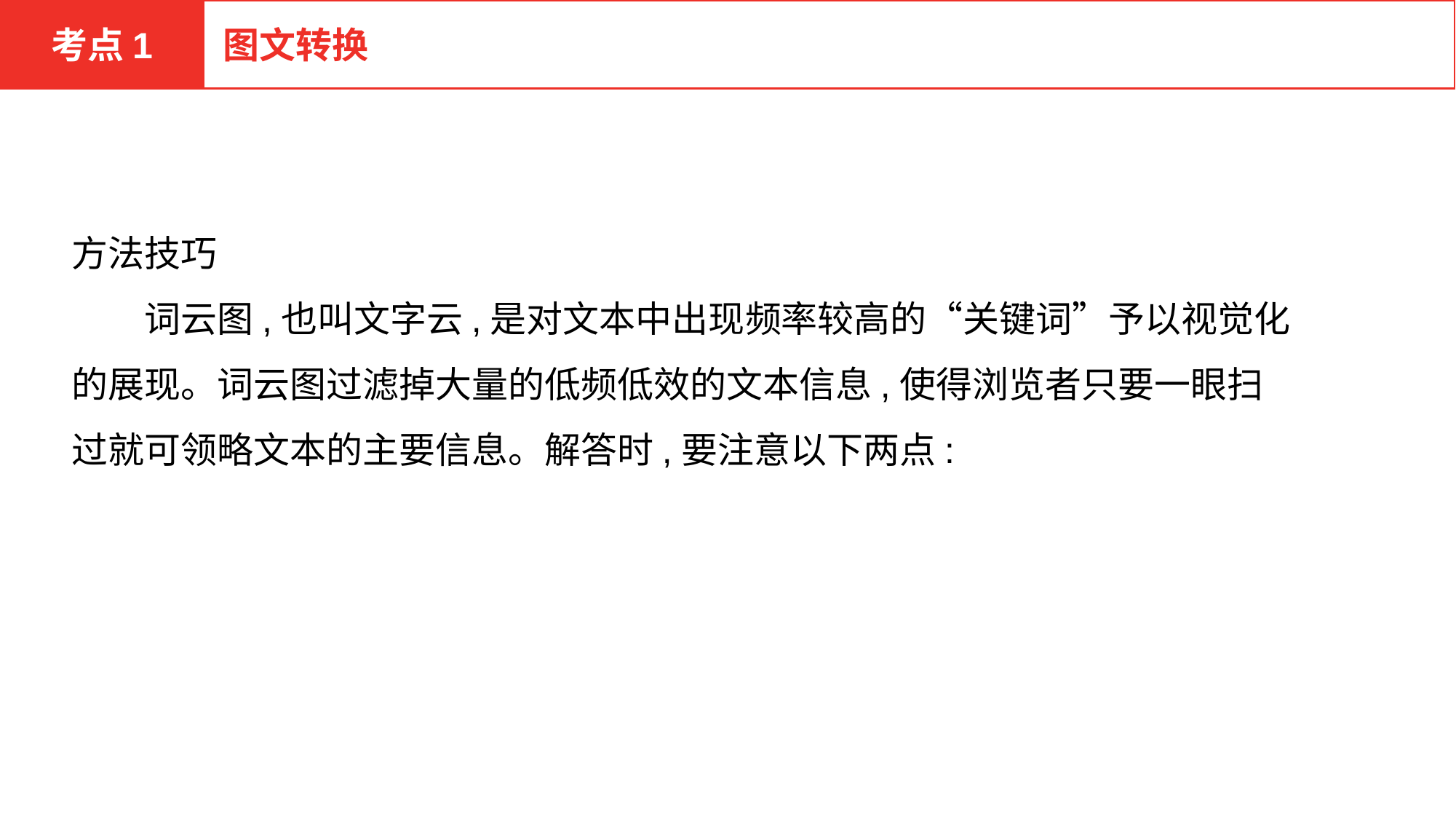

考点1
图文转换
方法技巧
　　词云图,也叫文字云,是对文本中出现频率较高的“关键词”予以视觉化的展现。词云图过滤掉大量的低频低效的文本信息,使得浏览者只要一眼扫过就可领略文本的主要信息。解答时,要注意以下两点: